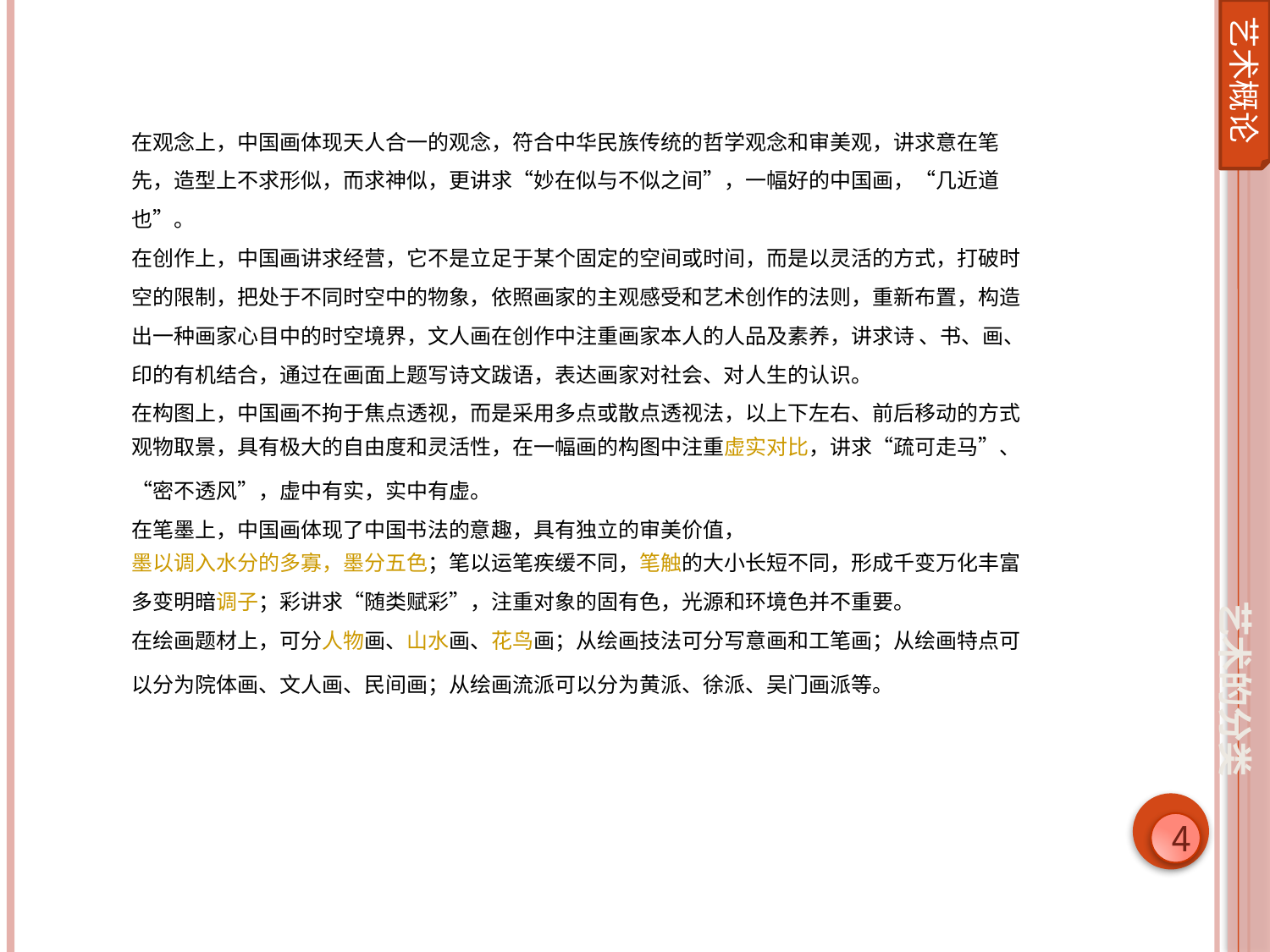

艺术概论
在观念上，中国画体现天人合一的观念，符合中华民族传统的哲学观念和审美观，讲求意在笔先，造型上不求形似，而求神似，更讲求“妙在似与不似之间”，一幅好的中国画，“几近道也”。
在创作上，中国画讲求经营，它不是立足于某个固定的空间或时间，而是以灵活的方式，打破时空的限制，把处于不同时空中的物象，依照画家的主观感受和艺术创作的法则，重新布置，构造出一种画家心目中的时空境界，文人画在创作中注重画家本人的人品及素养，讲求诗 、书、画、印的有机结合，通过在画面上题写诗文跋语，表达画家对社会、对人生的认识。
在构图上，中国画不拘于焦点透视，而是采用多点或散点透视法，以上下左右、前后移动的方式观物取景，具有极大的自由度和灵活性，在一幅画的构图中注重虚实对比，讲求“疏可走马”、“密不透风”，虚中有实，实中有虚。
在笔墨上，中国画体现了中国书法的意趣，具有独立的审美价值，墨以调入水分的多寡，墨分五色；笔以运笔疾缓不同，笔触的大小长短不同，形成千变万化丰富多变明暗调子；彩讲求“随类赋彩”，注重对象的固有色，光源和环境色并不重要。
在绘画题材上，可分人物画、山水画、花鸟画；从绘画技法可分写意画和工笔画；从绘画特点可以分为院体画、文人画、民间画；从绘画流派可以分为黄派、徐派、吴门画派等。
艺术的分类
4